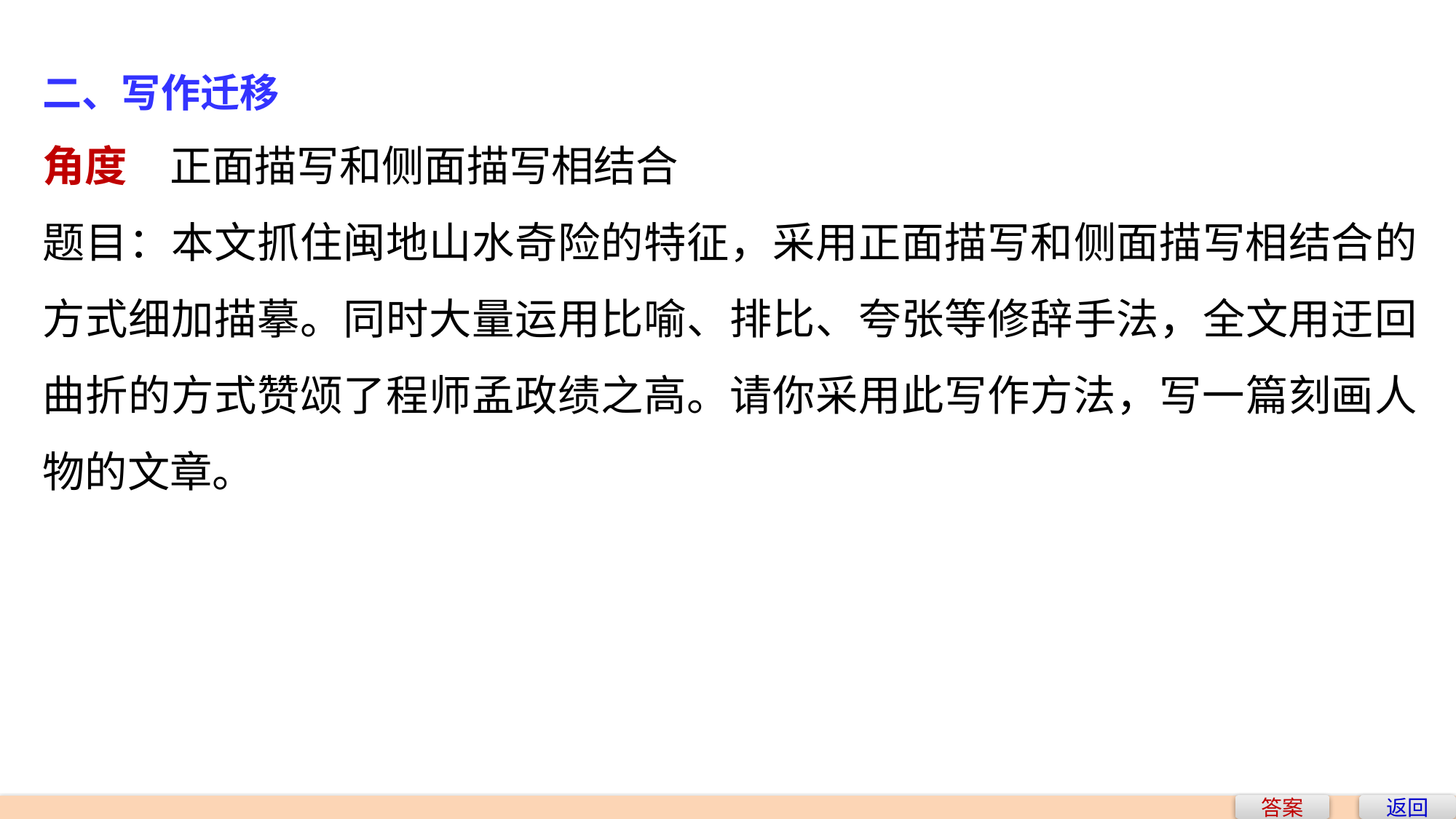

二、写作迁移
角度　正面描写和侧面描写相结合
题目：本文抓住闽地山水奇险的特征，采用正面描写和侧面描写相结合的方式细加描摹。同时大量运用比喻、排比、夸张等修辞手法，全文用迂回曲折的方式赞颂了程师孟政绩之高。请你采用此写作方法，写一篇刻画人物的文章。
答案
返回